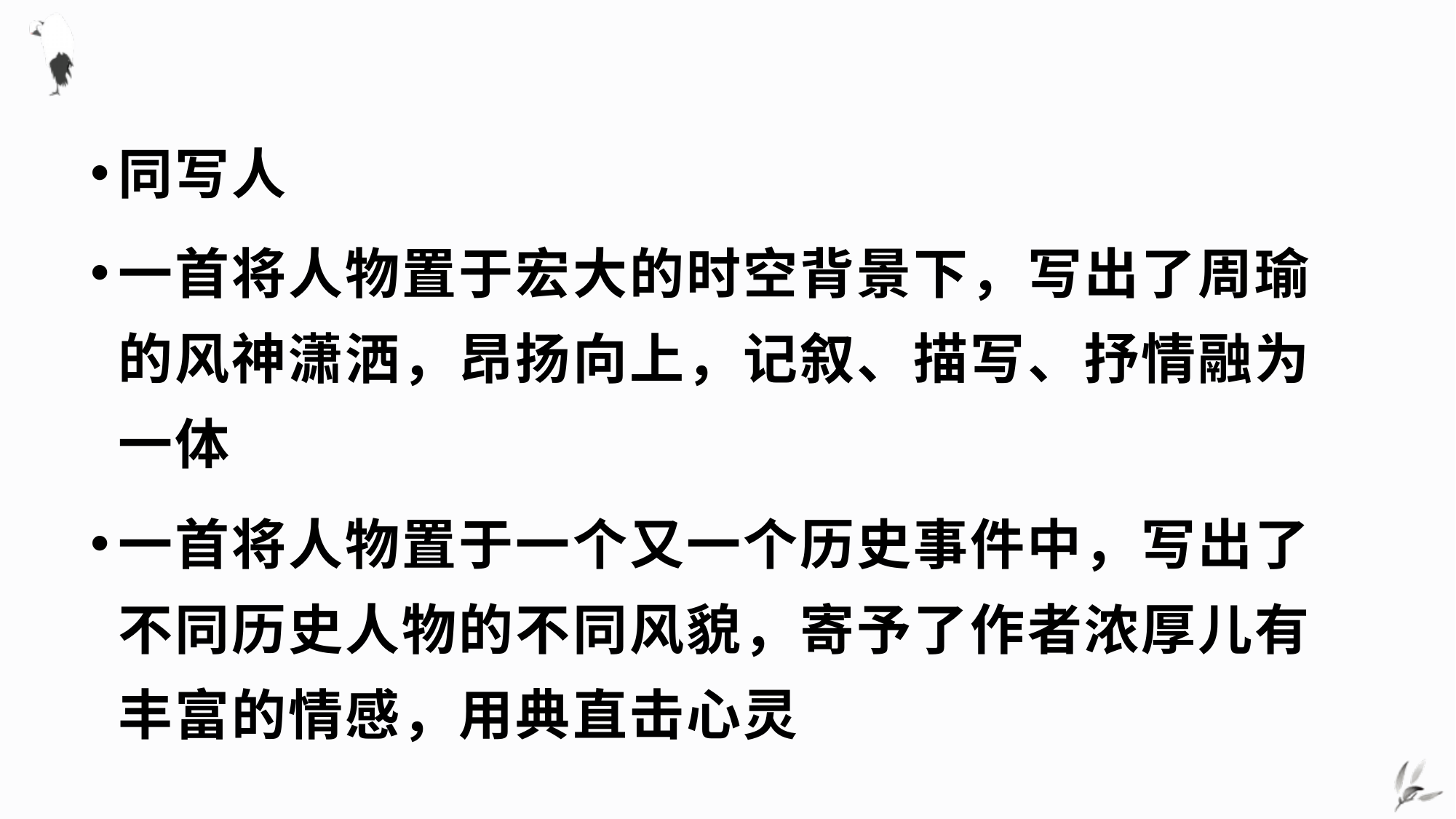

#
同写人
一首将人物置于宏大的时空背景下，写出了周瑜的风神潇洒，昂扬向上，记叙、描写、抒情融为一体
一首将人物置于一个又一个历史事件中，写出了不同历史人物的不同风貌，寄予了作者浓厚儿有丰富的情感，用典直击心灵